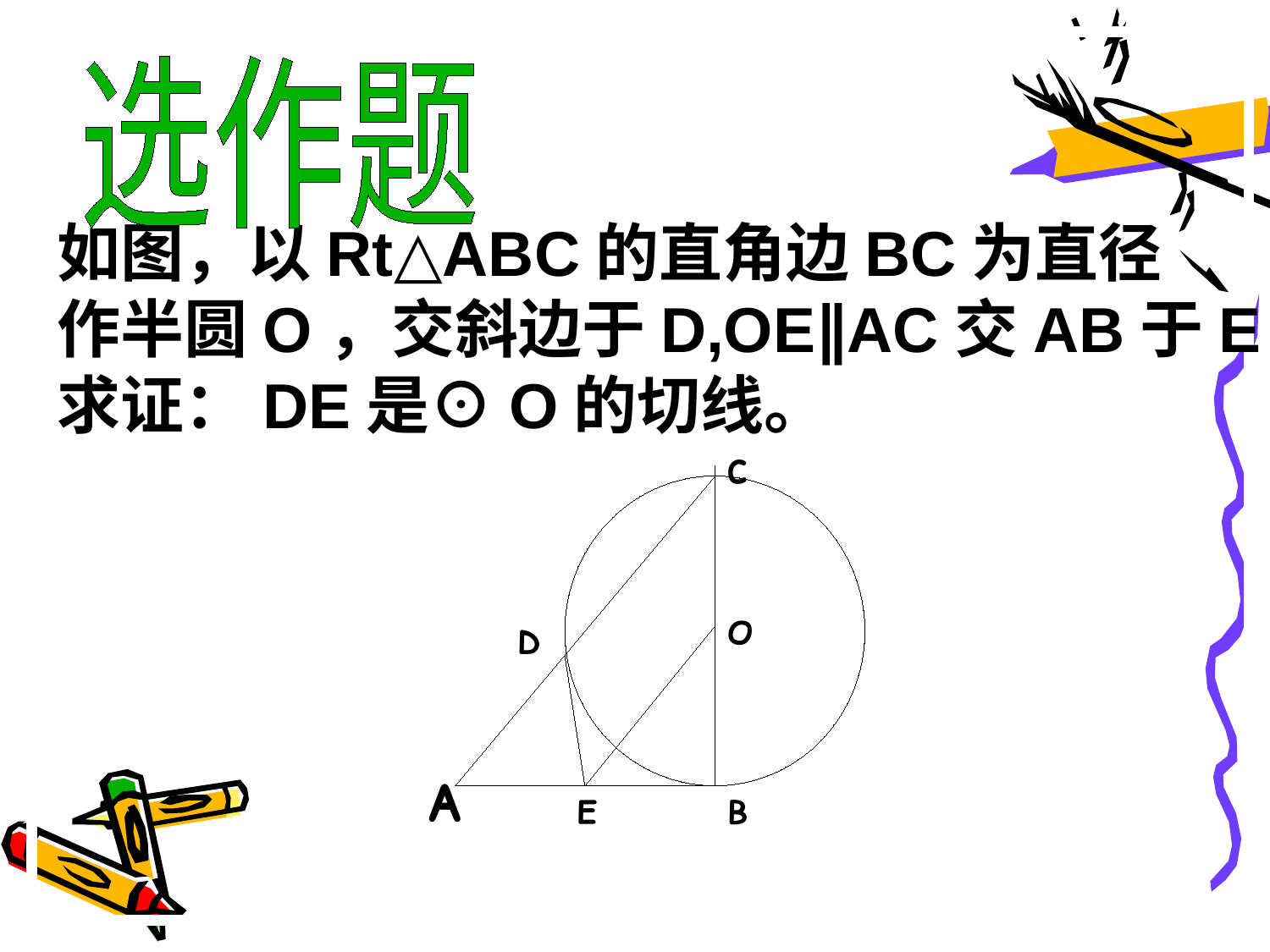

选作题
如图，以Rt△ABC的直角边BC为直径
作半圆O，交斜边于D,OE∥AC交AB于E
求证：DE是⊙O的切线。

C

O
D

A

E
B